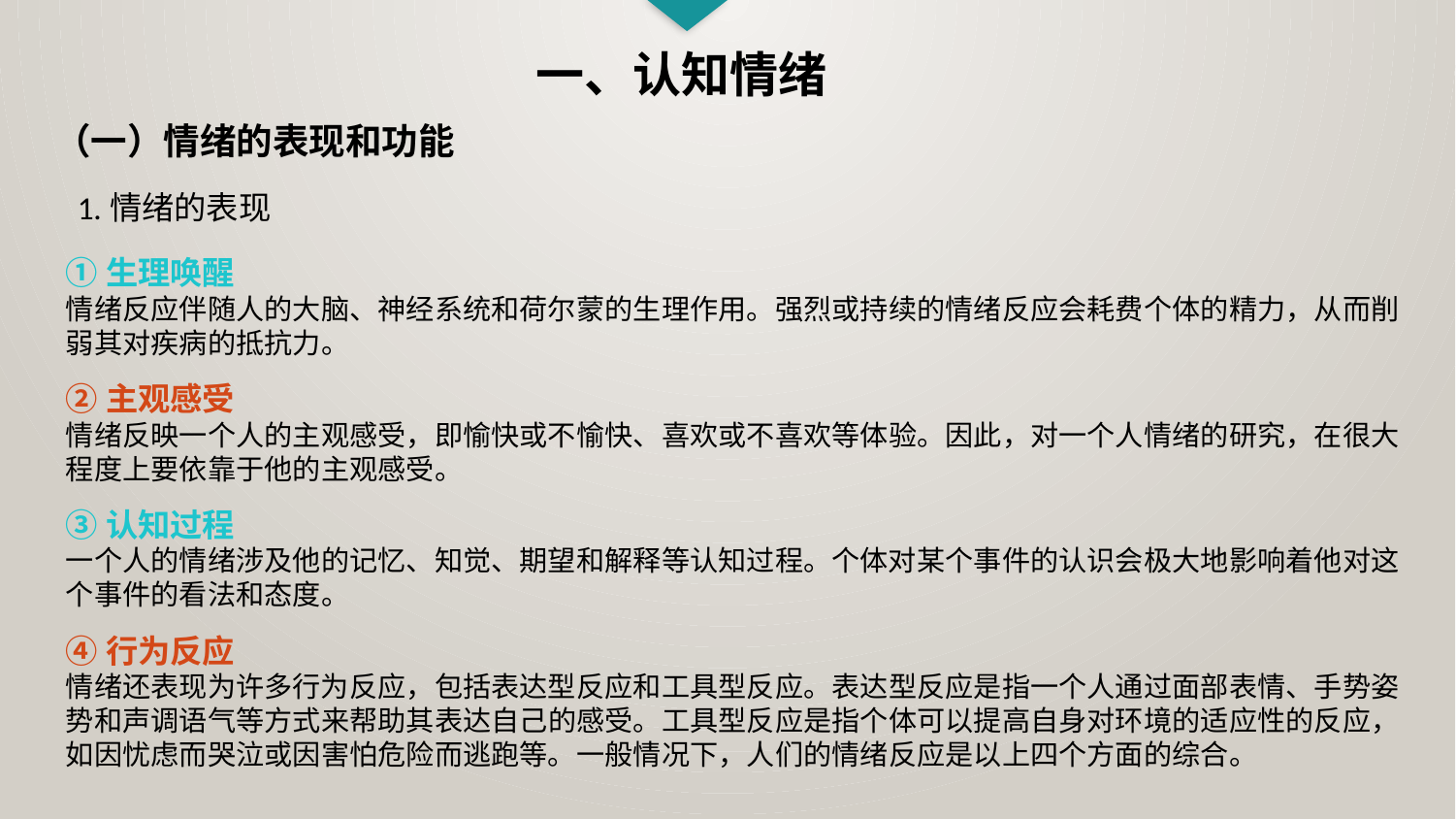

一、认知情绪
（一）情绪的表现和功能
1.情绪的表现
①生理唤醒
情绪反应伴随人的大脑、神经系统和荷尔蒙的生理作用。强烈或持续的情绪反应会耗费个体的精力，从而削弱其对疾病的抵抗力。
②主观感受
情绪反映一个人的主观感受，即愉快或不愉快、喜欢或不喜欢等体验。因此，对一个人情绪的研究，在很大程度上要依靠于他的主观感受。
③认知过程
一个人的情绪涉及他的记忆、知觉、期望和解释等认知过程。个体对某个事件的认识会极大地影响着他对这个事件的看法和态度。
④行为反应
情绪还表现为许多行为反应，包括表达型反应和工具型反应。表达型反应是指一个人通过面部表情、手势姿势和声调语气等方式来帮助其表达自己的感受。工具型反应是指个体可以提高自身对环境的适应性的反应，如因忧虑而哭泣或因害怕危险而逃跑等。一般情况下，人们的情绪反应是以上四个方面的综合。
43